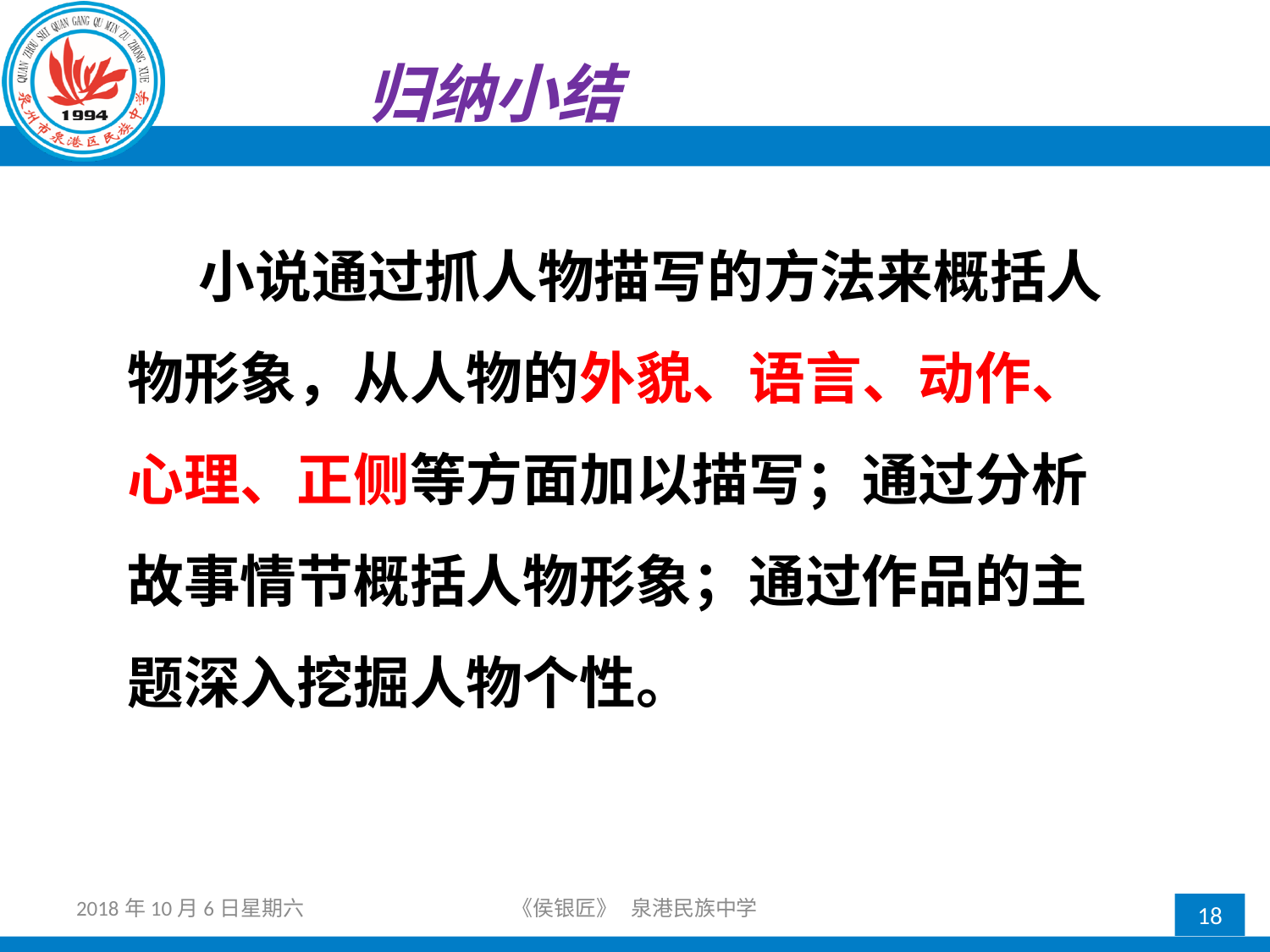

归纳小结

  小说通过抓人物描写的方法来概括人物形象，从人物的外貌、语言、动作、心理、正侧等方面加以描写；通过分析故事情节概括人物形象；通过作品的主题深入挖掘人物个性。

2018年10月6日星期六
《侯银匠》  泉港民族中学